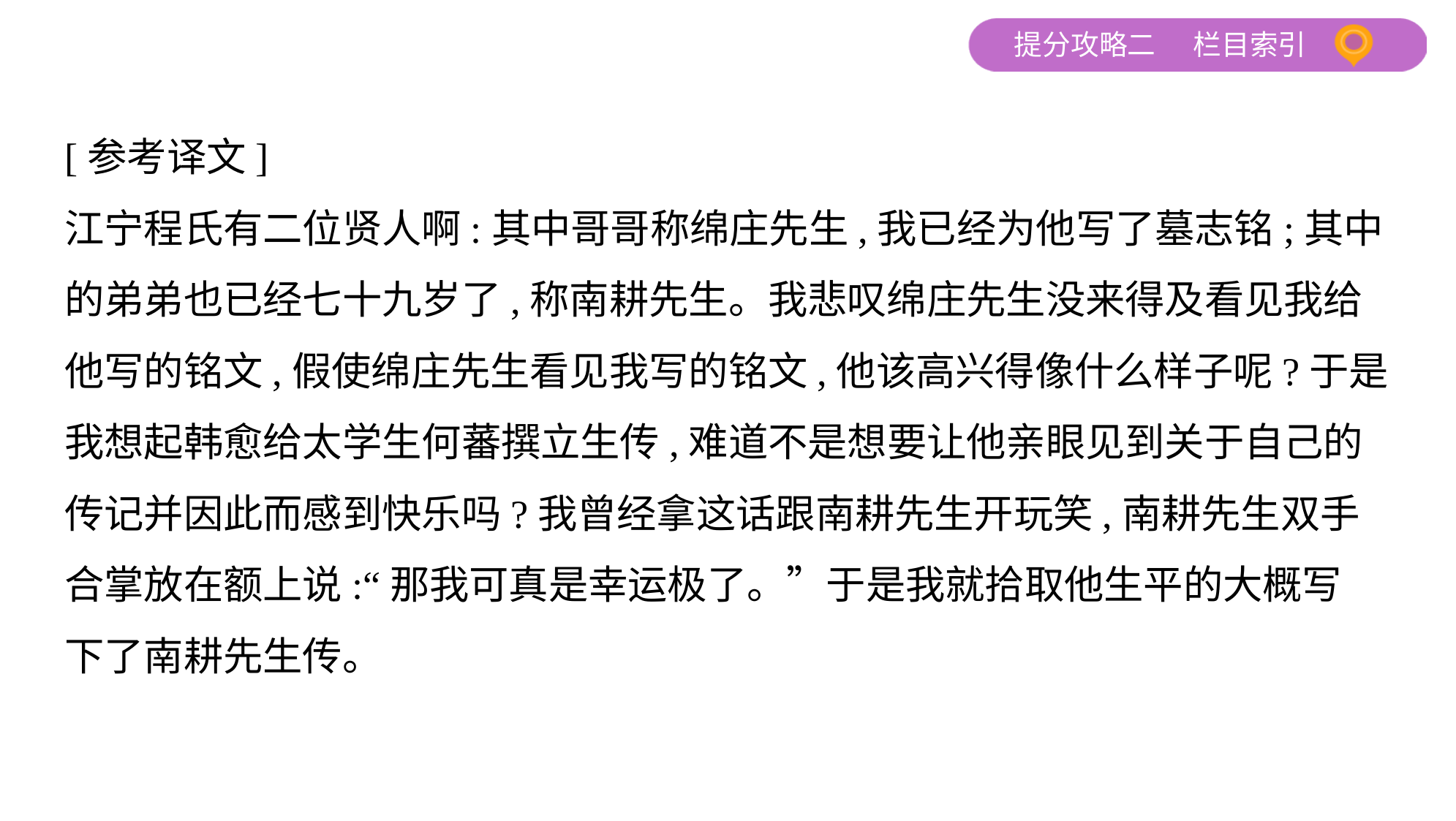

[参考译文]
江宁程氏有二位贤人啊:其中哥哥称绵庄先生,我已经为他写了墓志铭;其中
的弟弟也已经七十九岁了,称南耕先生。我悲叹绵庄先生没来得及看见我给
他写的铭文,假使绵庄先生看见我写的铭文,他该高兴得像什么样子呢?于是
我想起韩愈给太学生何蕃撰立生传,难道不是想要让他亲眼见到关于自己的
传记并因此而感到快乐吗?我曾经拿这话跟南耕先生开玩笑,南耕先生双手
合掌放在额上说:“那我可真是幸运极了。”于是我就拾取他生平的大概写
下了南耕先生传。